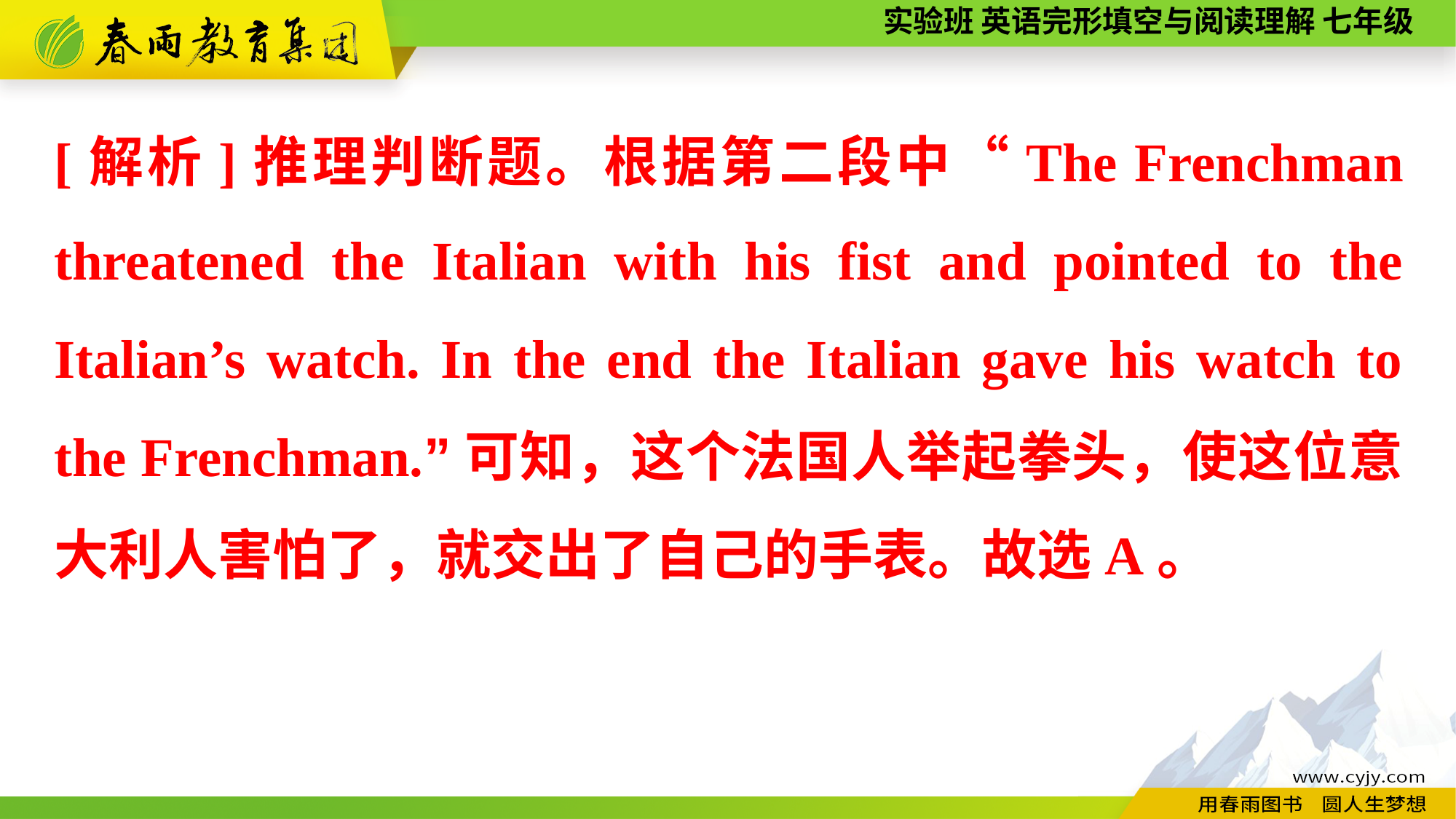

[解析]推理判断题。根据第二段中“The Frenchman threatened the Italian with his fist and pointed to the Italian’s watch. In the end the Italian gave his watch to the Frenchman.”可知，这个法国人举起拳头，使这位意大利人害怕了，就交出了自己的手表。故选A。